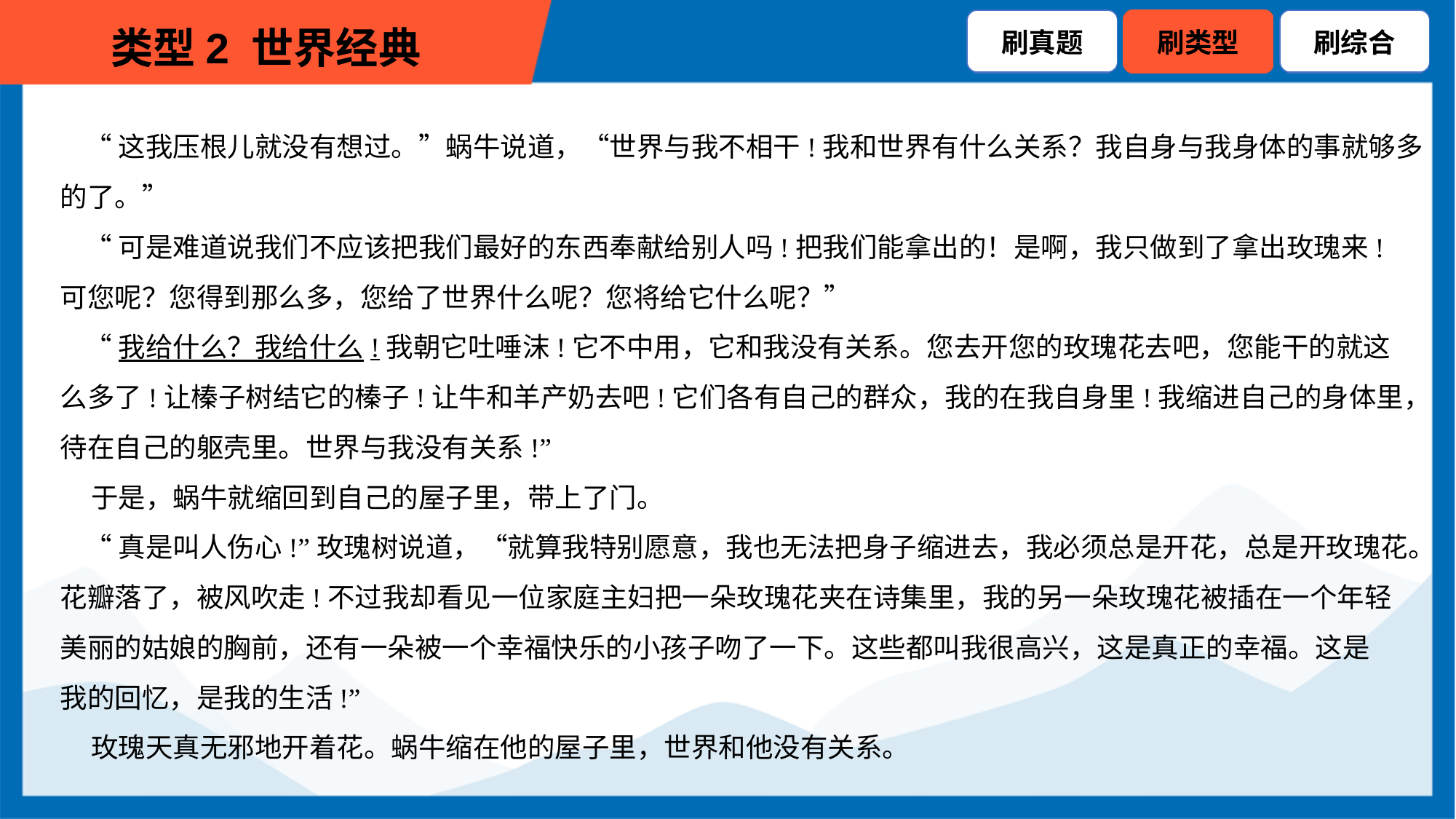

“这我压根儿就没有想过。”蜗牛说道，“世界与我不相干!我和世界有什么关系？我自身与我身体的事就够多
的了。”
    “可是难道说我们不应该把我们最好的东西奉献给别人吗!把我们能拿出的！是啊，我只做到了拿出玫瑰来!
可您呢？您得到那么多，您给了世界什么呢？您将给它什么呢？”
    “我给什么？我给什么!我朝它吐唾沫!它不中用，它和我没有关系。您去开您的玫瑰花去吧，您能干的就这
么多了!让榛子树结它的榛子!让牛和羊产奶去吧!它们各有自己的群众，我的在我自身里!我缩进自己的身体里，
待在自己的躯壳里。世界与我没有关系!”
    于是，蜗牛就缩回到自己的屋子里，带上了门。
    “真是叫人伤心!”玫瑰树说道，“就算我特别愿意，我也无法把身子缩进去，我必须总是开花，总是开玫瑰花。
花瓣落了，被风吹走!不过我却看见一位家庭主妇把一朵玫瑰花夹在诗集里，我的另一朵玫瑰花被插在一个年轻
美丽的姑娘的胸前，还有一朵被一个幸福快乐的小孩子吻了一下。这些都叫我很高兴，这是真正的幸福。这是
我的回忆，是我的生活!”
    玫瑰天真无邪地开着花。蜗牛缩在他的屋子里，世界和他没有关系。